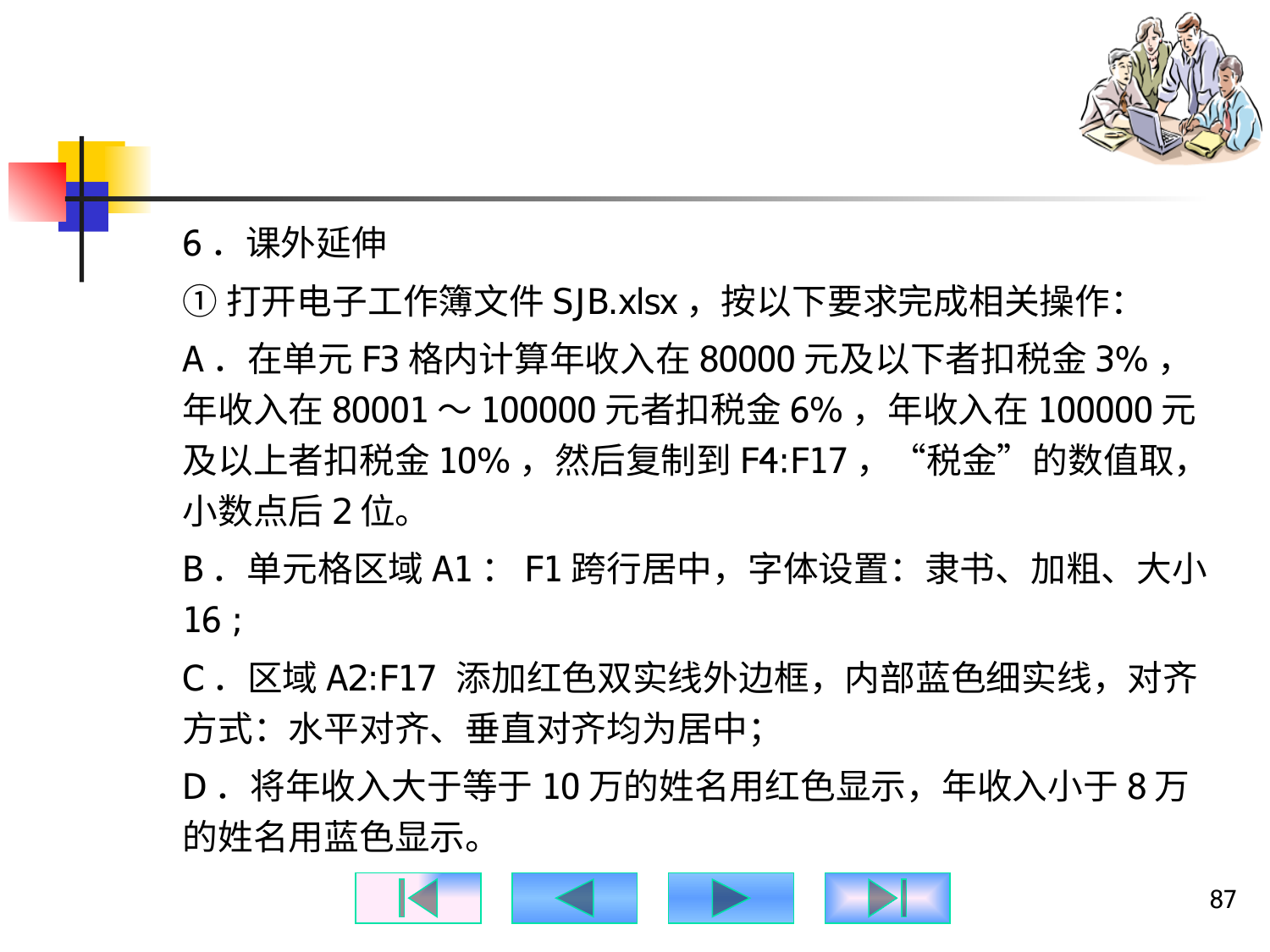

6．课外延伸
①打开电子工作簿文件SJB.xlsx，按以下要求完成相关操作：
A．在单元F3格内计算年收入在80000元及以下者扣税金3%，年收入在80001～100000元者扣税金6%，年收入在100000元及以上者扣税金10%，然后复制到F4:F17，“税金”的数值取，小数点后2位。
B．单元格区域A1：F1跨行居中，字体设置：隶书、加粗、大小16 ;
C．区域A2:F17 添加红色双实线外边框，内部蓝色细实线，对齐方式：水平对齐、垂直对齐均为居中；
D．将年收入大于等于10万的姓名用红色显示，年收入小于8万的姓名用蓝色显示。

87